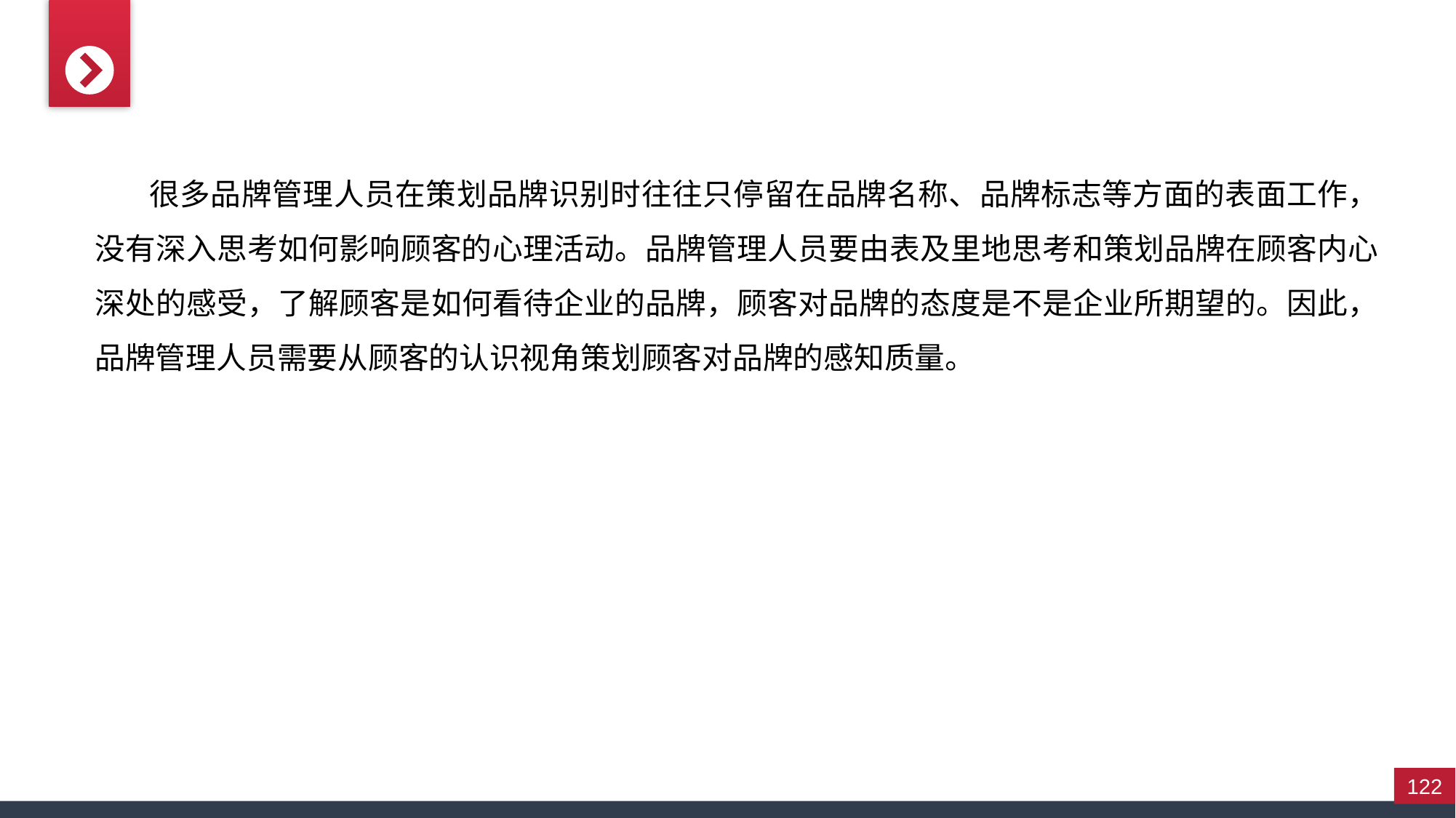

很多品牌管理人员在策划品牌识别时往往只停留在品牌名称、品牌标志等方面的表面工作，没有深入思考如何影响顾客的心理活动。品牌管理人员要由表及里地思考和策划品牌在顾客内心深处的感受，了解顾客是如何看待企业的品牌，顾客对品牌的态度是不是企业所期望的。因此，品牌管理人员需要从顾客的认识视角策划顾客对品牌的感知质量。